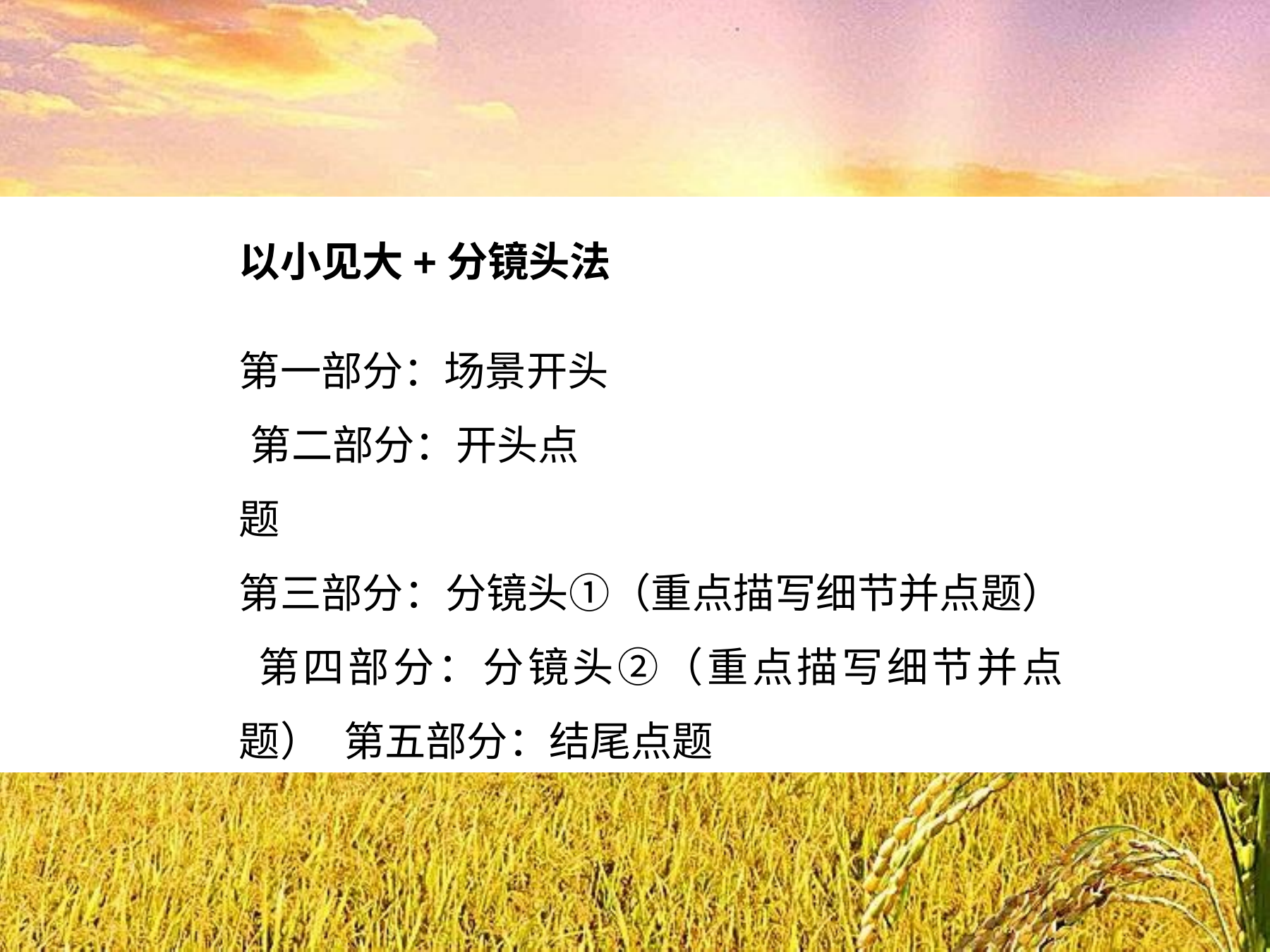

以小见大+分镜头法
第一部分：场景开头  第二部分：开头点题
第三部分：分镜头①（重点描写细节并点题）  第四部分：分镜头②（重点描写细节并点题）  第五部分：结尾点题